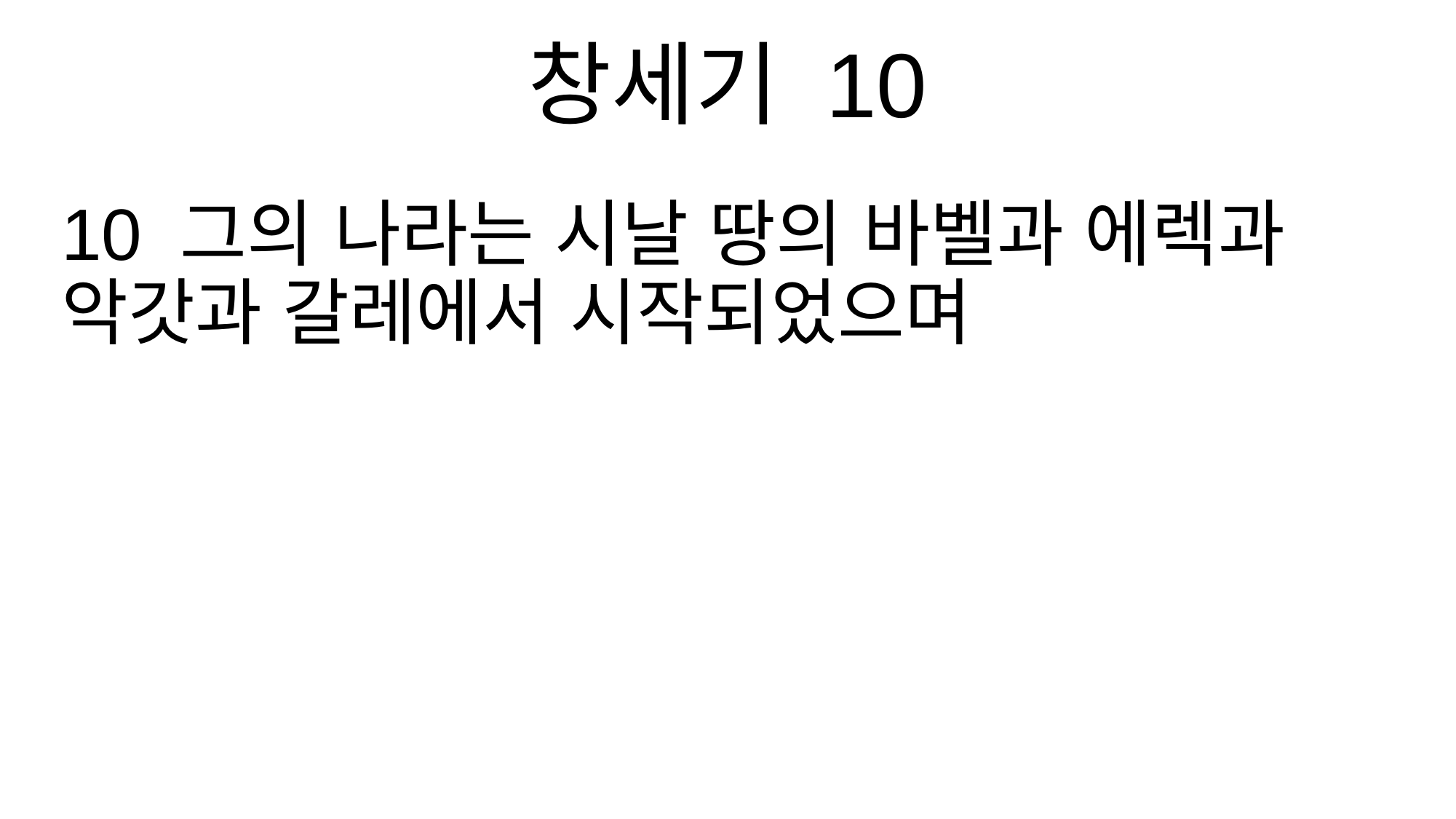

창세기 10
10 그의 나라는 시날 땅의 바벨과 에렉과 악갓과 갈레에서 시작되었으며